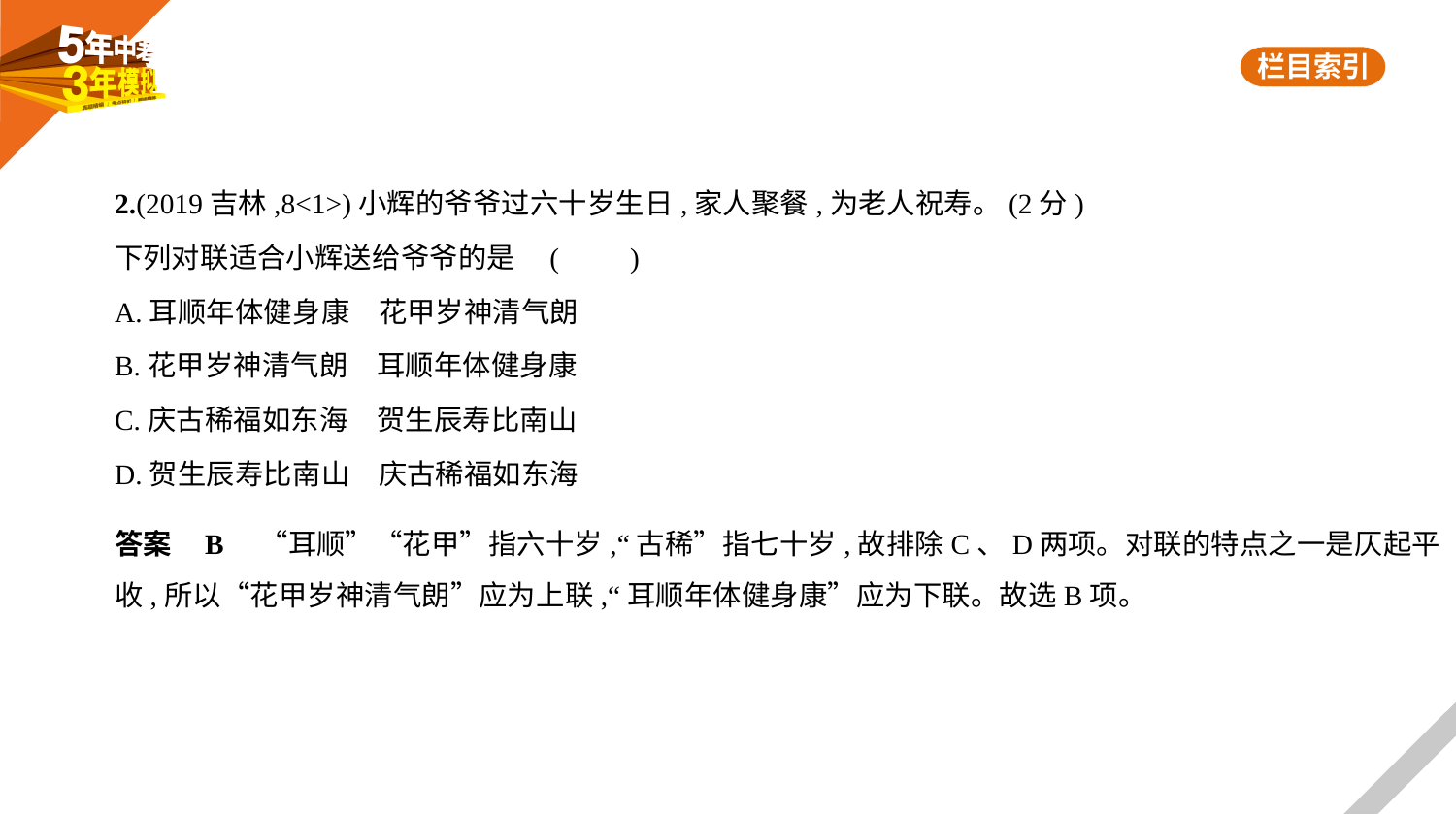

2.(2019吉林,8<1>)小辉的爷爷过六十岁生日,家人聚餐,为老人祝寿。(2分)
下列对联适合小辉送给爷爷的是 (　　)
A.耳顺年体健身康　花甲岁神清气朗
B.花甲岁神清气朗　耳顺年体健身康
C.庆古稀福如东海　贺生辰寿比南山
D.贺生辰寿比南山　庆古稀福如东海
答案    B　“耳顺”“花甲”指六十岁,“古稀”指七十岁,故排除C、D两项。对联的特点之一是仄起平
收,所以“花甲岁神清气朗”应为上联,“耳顺年体健身康”应为下联。故选B项。